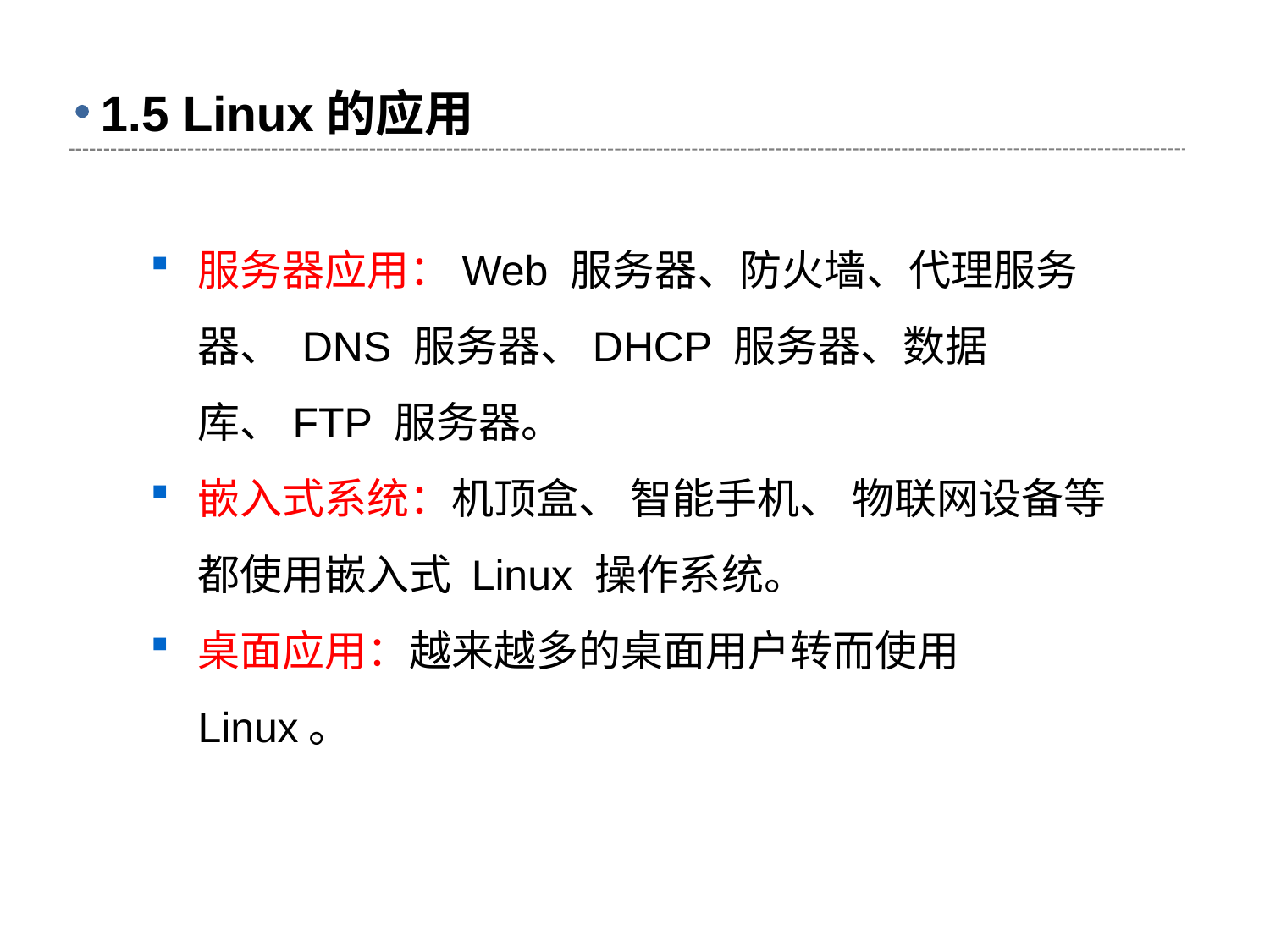

# 1.5 Linux的应用
服务器应用：Web 服务器、防火墙、代理服务器、 DNS 服务器、DHCP 服务器、数据库、FTP 服务器。
嵌入式系统：机顶盒、 智能手机、 物联网设备等都使用嵌入式 Linux 操作系统。
桌面应用：越来越多的桌面用户转而使用 Linux。